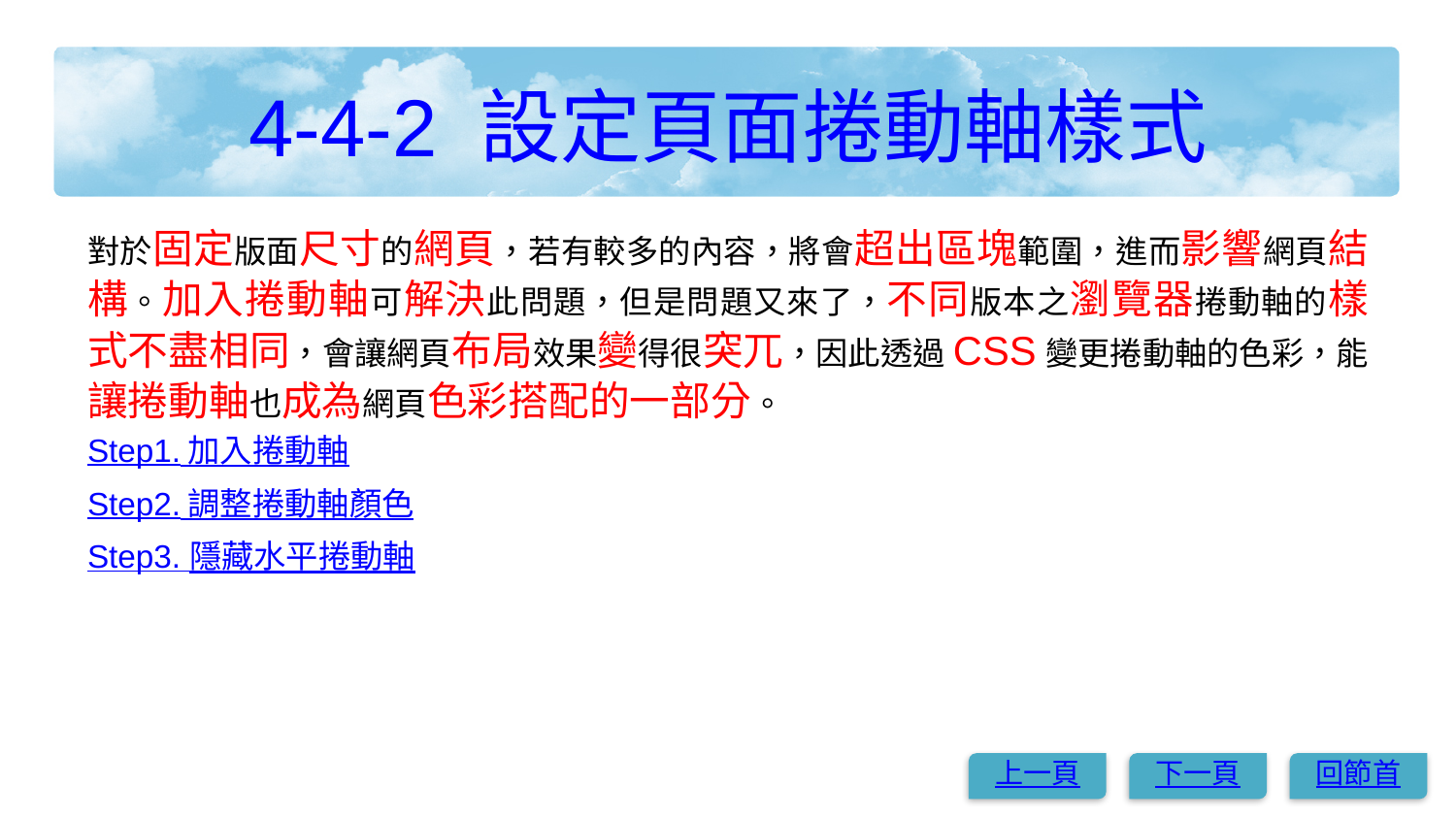

# 4-4-2 設定頁面捲動軸樣式
對於固定版面尺寸的網頁，若有較多的內容，將會超出區塊範圍，進而影響網頁結構。加入捲動軸可解決此問題，但是問題又來了，不同版本之瀏覽器捲動軸的樣式不盡相同，會讓網頁布局效果變得很突兀，因此透過CSS變更捲動軸的色彩，能讓捲動軸也成為網頁色彩搭配的一部分。
Step1. 加入捲動軸
Step2. 調整捲動軸顏色
Step3. 隱藏水平捲動軸
上一頁
下一頁
回節首